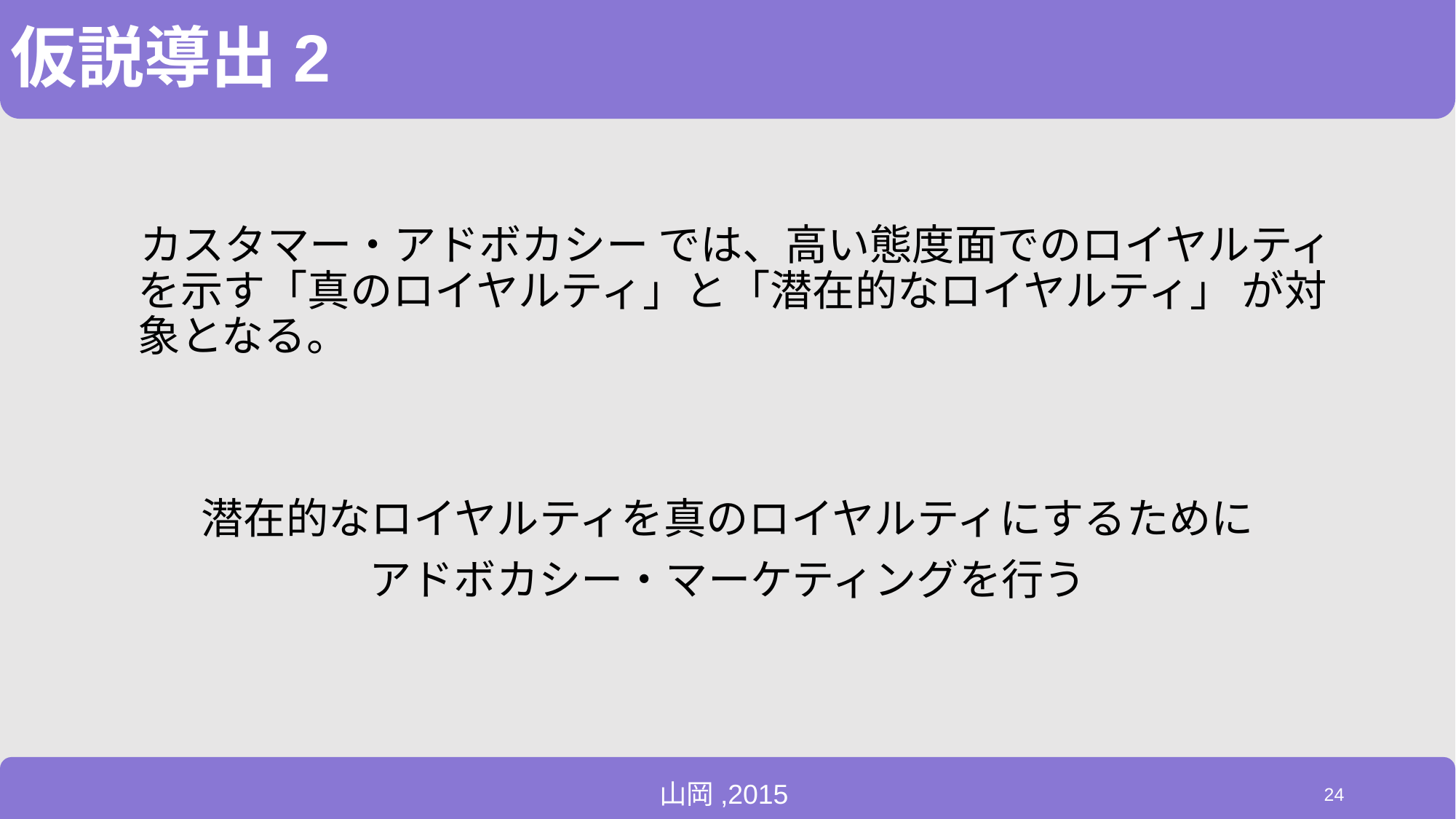

# 仮説導出2
  カスタマー・アドボカシー では、高い態度面でのロイヤルティを示す「真のロイヤルティ」と「潜在的なロイヤルティ」 が対象となる。

潜在的なロイヤルティを真のロイヤルティにするために
アドボカシー・マーケティングを行う

山岡,2015
24